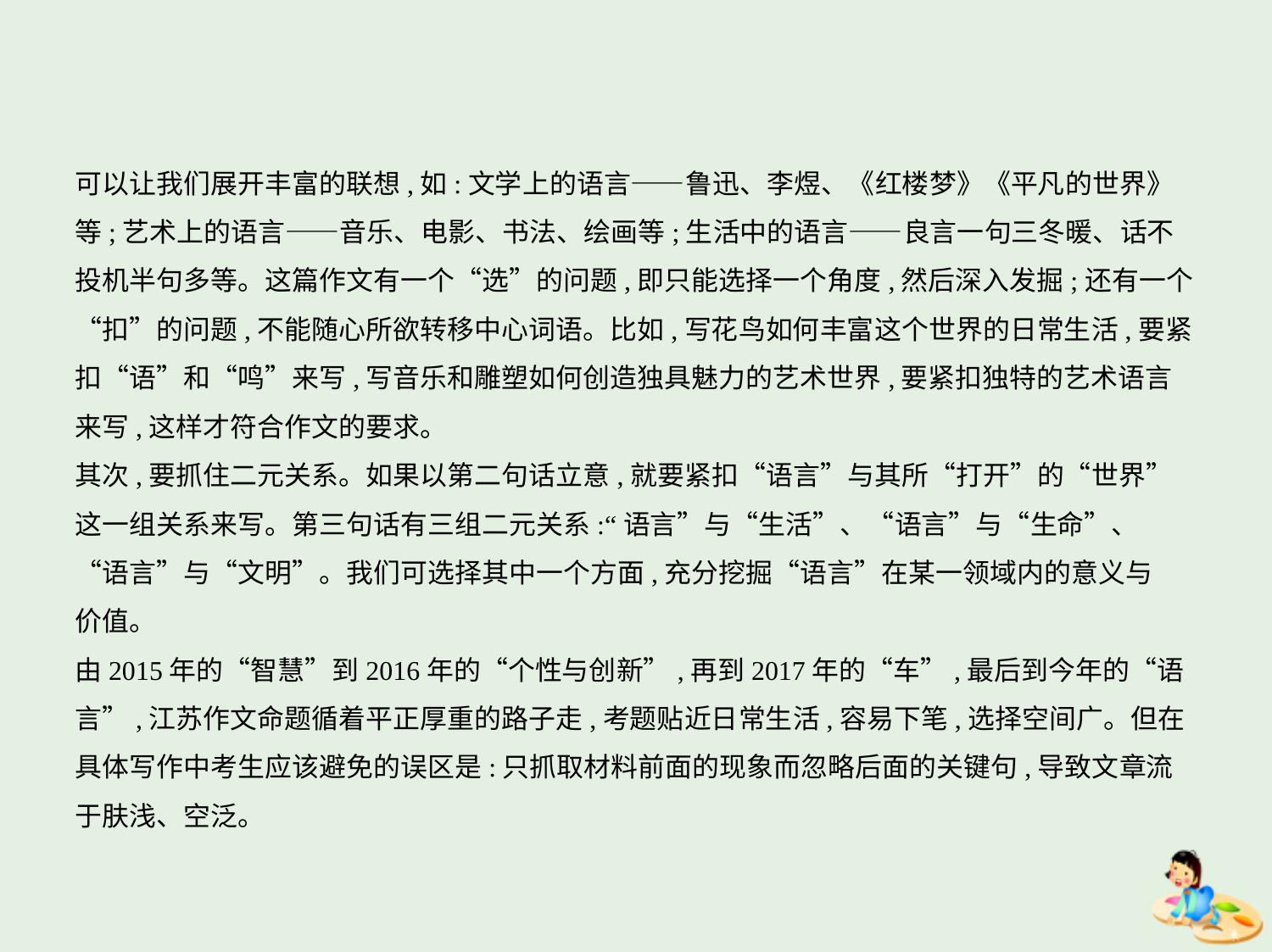

可以让我们展开丰富的联想,如:文学上的语言——鲁迅、李煜、《红楼梦》《平凡的世界》
等;艺术上的语言——音乐、电影、书法、绘画等;生活中的语言——良言一句三冬暖、话不
投机半句多等。这篇作文有一个“选”的问题,即只能选择一个角度,然后深入发掘;还有一个
“扣”的问题,不能随心所欲转移中心词语。比如,写花鸟如何丰富这个世界的日常生活,要紧
扣“语”和“鸣”来写,写音乐和雕塑如何创造独具魅力的艺术世界,要紧扣独特的艺术语言
来写,这样才符合作文的要求。
其次,要抓住二元关系。如果以第二句话立意,就要紧扣“语言”与其所“打开”的“世界”
这一组关系来写。第三句话有三组二元关系:“语言”与“生活”、“语言”与“生命”、
“语言”与“文明”。我们可选择其中一个方面,充分挖掘“语言”在某一领域内的意义与
价值。
由2015年的“智慧”到2016年的“个性与创新”,再到2017年的“车”,最后到今年的“语
言”,江苏作文命题循着平正厚重的路子走,考题贴近日常生活,容易下笔,选择空间广。但在
具体写作中考生应该避免的误区是:只抓取材料前面的现象而忽略后面的关键句,导致文章流
于肤浅、空泛。